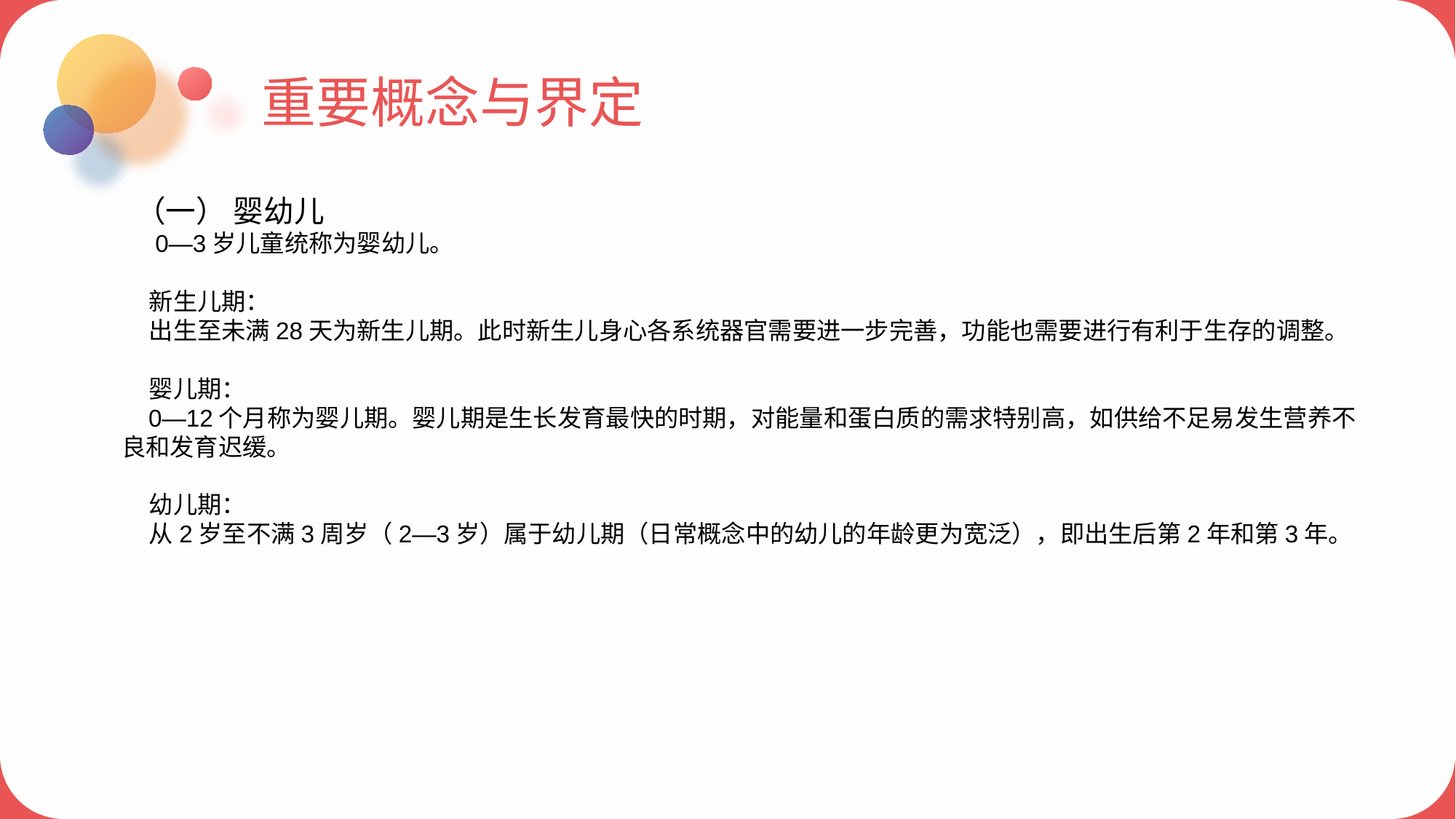

重要概念与界定
 （一） 婴幼儿
     0—3岁儿童统称为婴幼儿。

    新生儿期：
    出生至未满28天为新生儿期。此时新生儿身心各系统器官需要进一步完善，功能也需要进行有利于生存的调整。

    婴儿期：
    0—12个月称为婴儿期。婴儿期是生长发育最快的时期，对能量和蛋白质的需求特别高，如供给不足易发生营养不良和发育迟缓。

    幼儿期：
    从2岁至不满3周岁（2—3岁）属于幼儿期（日常概念中的幼儿的年龄更为宽泛），即出生后第2年和第3年。